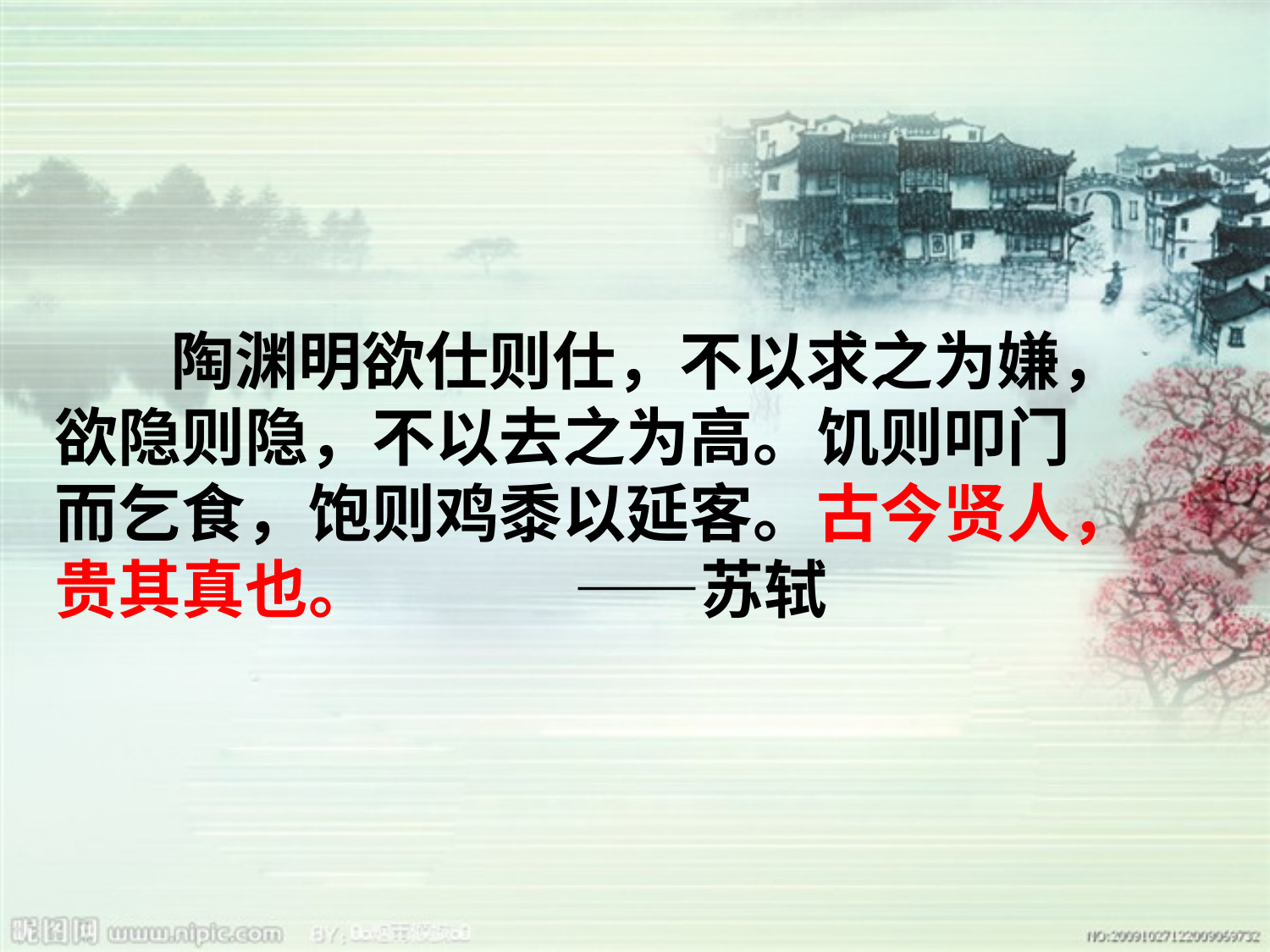

陶渊明欲仕则仕，不以求之为嫌，欲隐则隐，不以去之为高。饥则叩门而乞食，饱则鸡黍以延客。古今贤人，贵其真也。              ——苏轼